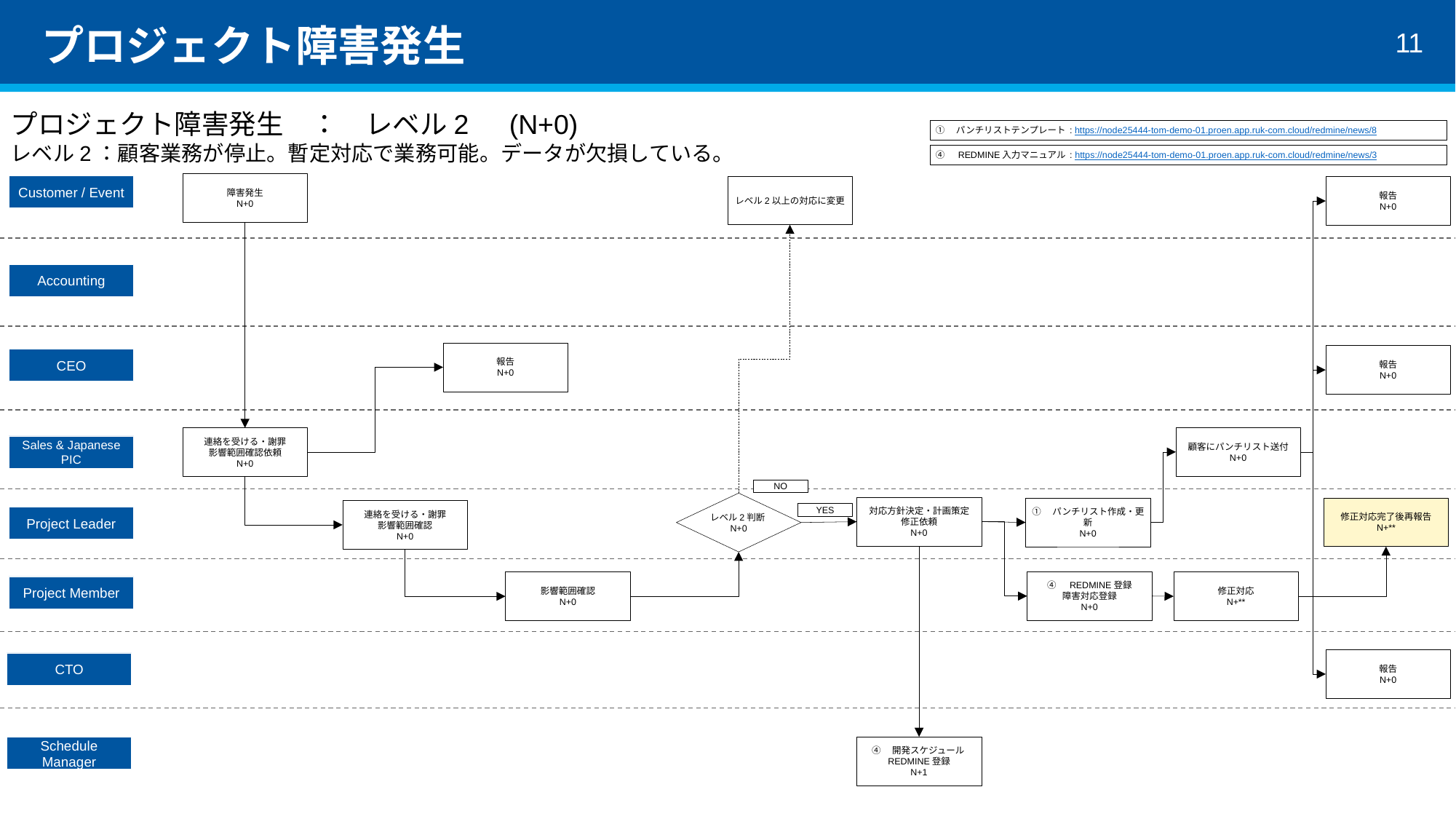

# プロジェクト障害発生
プロジェクト障害発生　：　レベル2　(N+0)
レベル2：顧客業務が停止。暫定対応で業務可能。データが欠損している。
①　パンチリストテンプレート : https://node25444-tom-demo-01.proen.app.ruk-com.cloud/redmine/news/8
④　REDMINE入力マニュアル : https://node25444-tom-demo-01.proen.app.ruk-com.cloud/redmine/news/3
障害発生
N+0
Customer / Event
レベル2以上の対応に変更
報告
N+0
Accounting
報告
N+0
報告
N+0
CEO
顧客にパンチリスト送付
N+0
連絡を受ける・謝罪
影響範囲確認依頼
N+0
Sales & Japanese PIC
NO
レベル2判断N+0
対応方針決定・計画策定
修正依頼
N+0
修正対応完了後再報告
N+**
①　パンチリスト作成・更新
N+0
連絡を受ける・謝罪
影響範囲確認
N+0
YES
Project Leader
④　REDMINE登録
障害対応登録
N+0
修正対応
N+**
影響範囲確認
N+0
Project Member
報告
N+0
CTO
④　開発スケジュールREDMINE登録
N+1
Schedule Manager